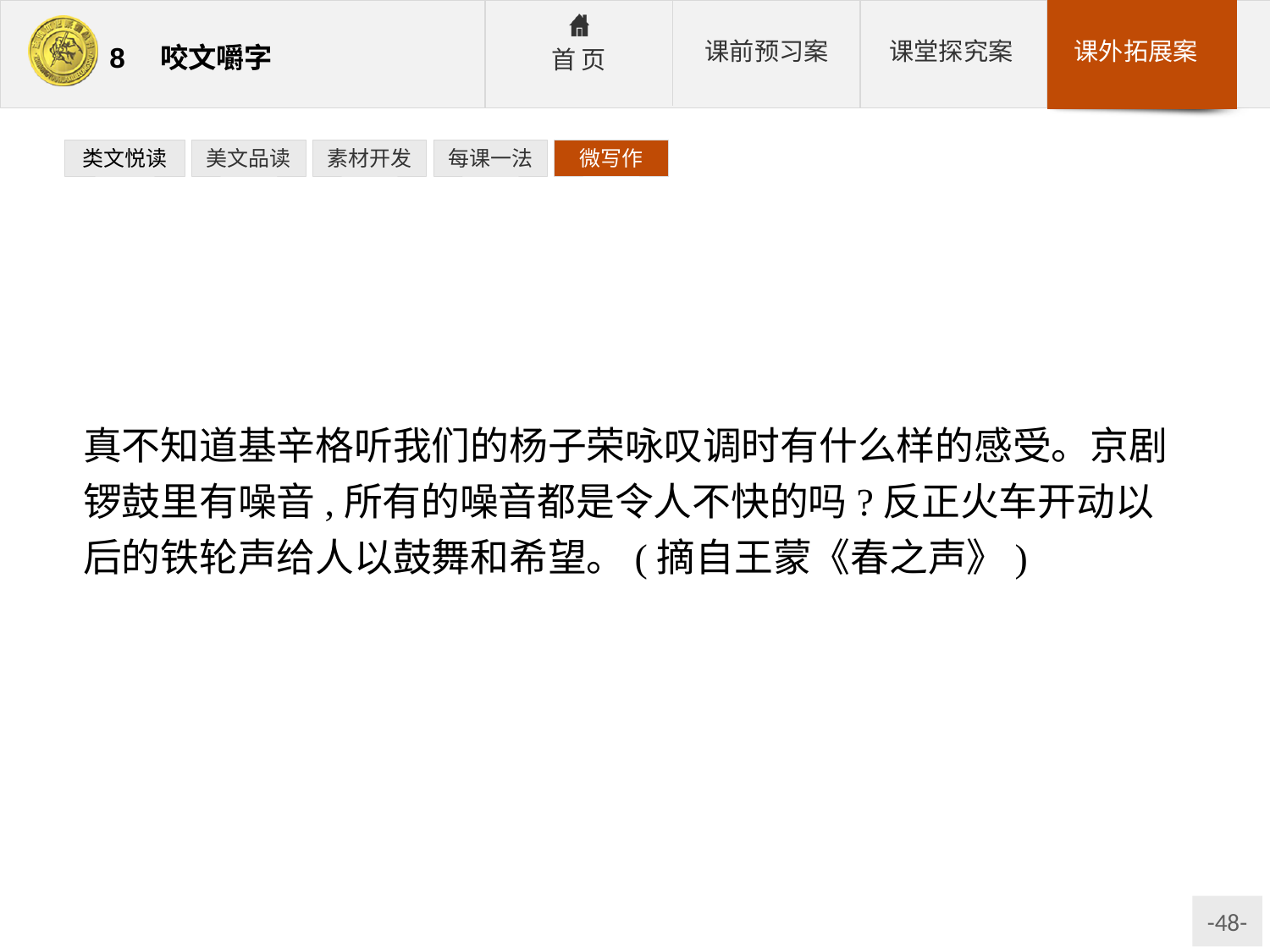

类文悦读
美文品读
素材开发
每课一法
微写作
真不知道基辛格听我们的杨子荣咏叹调时有什么样的感受。京剧锣鼓里有噪音,所有的噪音都是令人不快的吗?反正火车开动以后的铁轮声给人以鼓舞和希望。(摘自王蒙《春之声》)